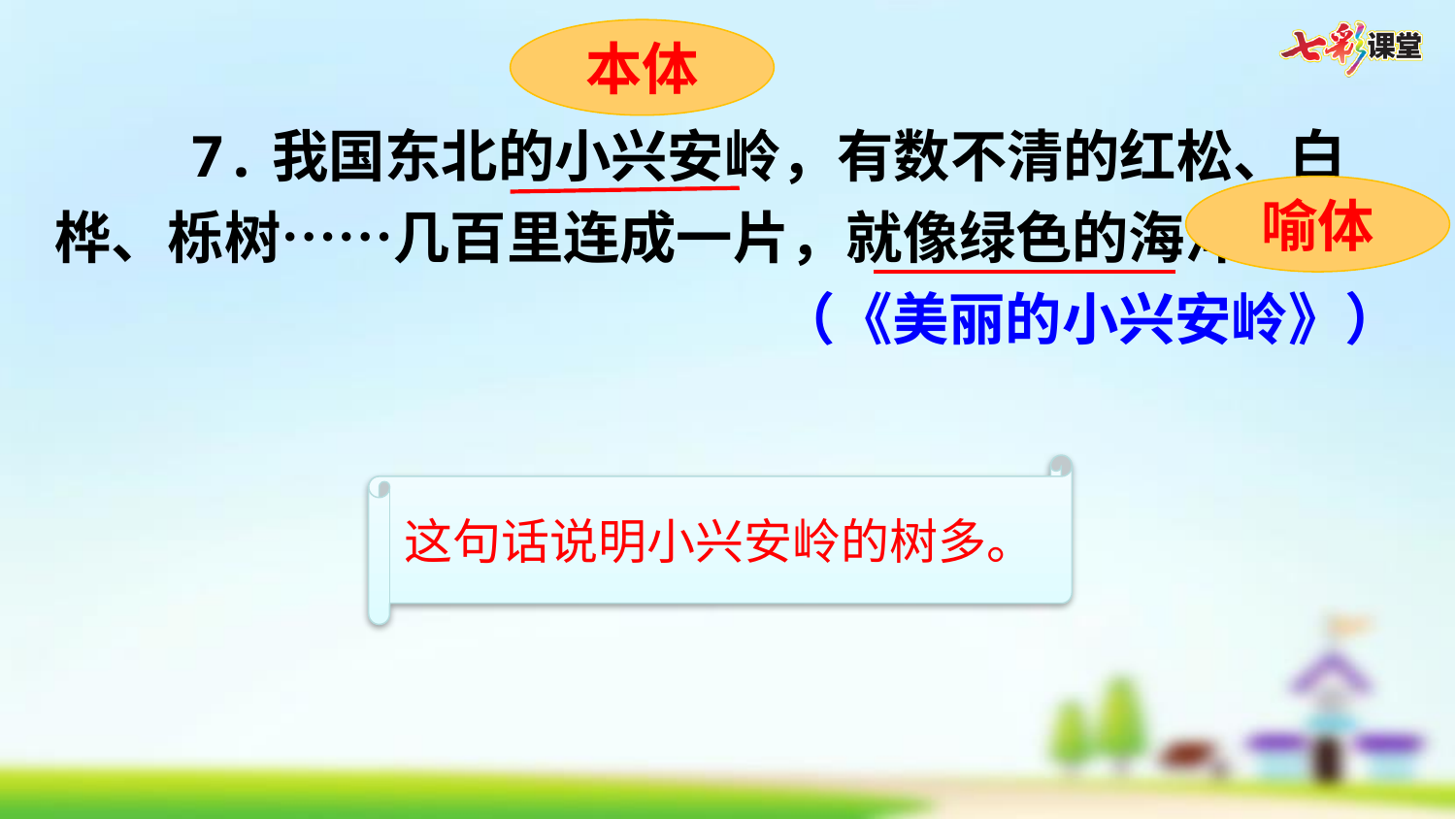

本体
    7.我国东北的小兴安岭，有数不清的红松、白桦、栎树……几百里连成一片，就像绿色的海洋。
（《美丽的小兴安岭》）

喻体
这句话说明小兴安岭的树多。